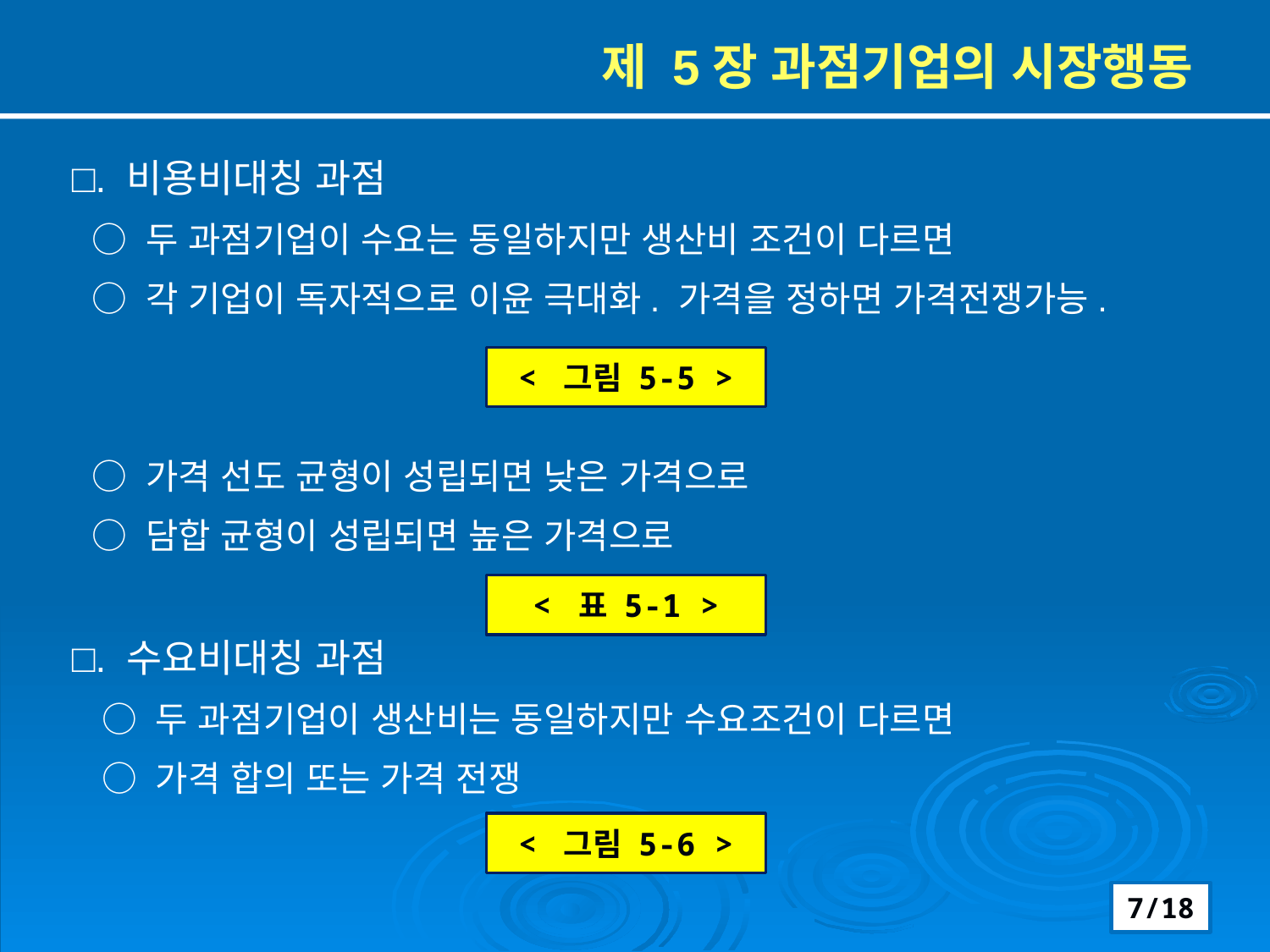

제 5장 과점기업의 시장행동

□. 비용비대칭 과점
  ○ 두 과점기업이 수요는 동일하지만 생산비 조건이 다르면
  ○ 각 기업이 독자적으로 이윤 극대화. 가격을 정하면 가격전쟁가능.

  ○ 가격 선도 균형이 성립되면 낮은 가격으로
  ○ 담합 균형이 성립되면 높은 가격으로

□. 수요비대칭 과점
   ○ 두 과점기업이 생산비는 동일하지만 수요조건이 다르면
   ○ 가격 합의 또는 가격 전쟁

< 그림 5-5 >
< 표 5-1 >
< 그림 5-6 >
7/18